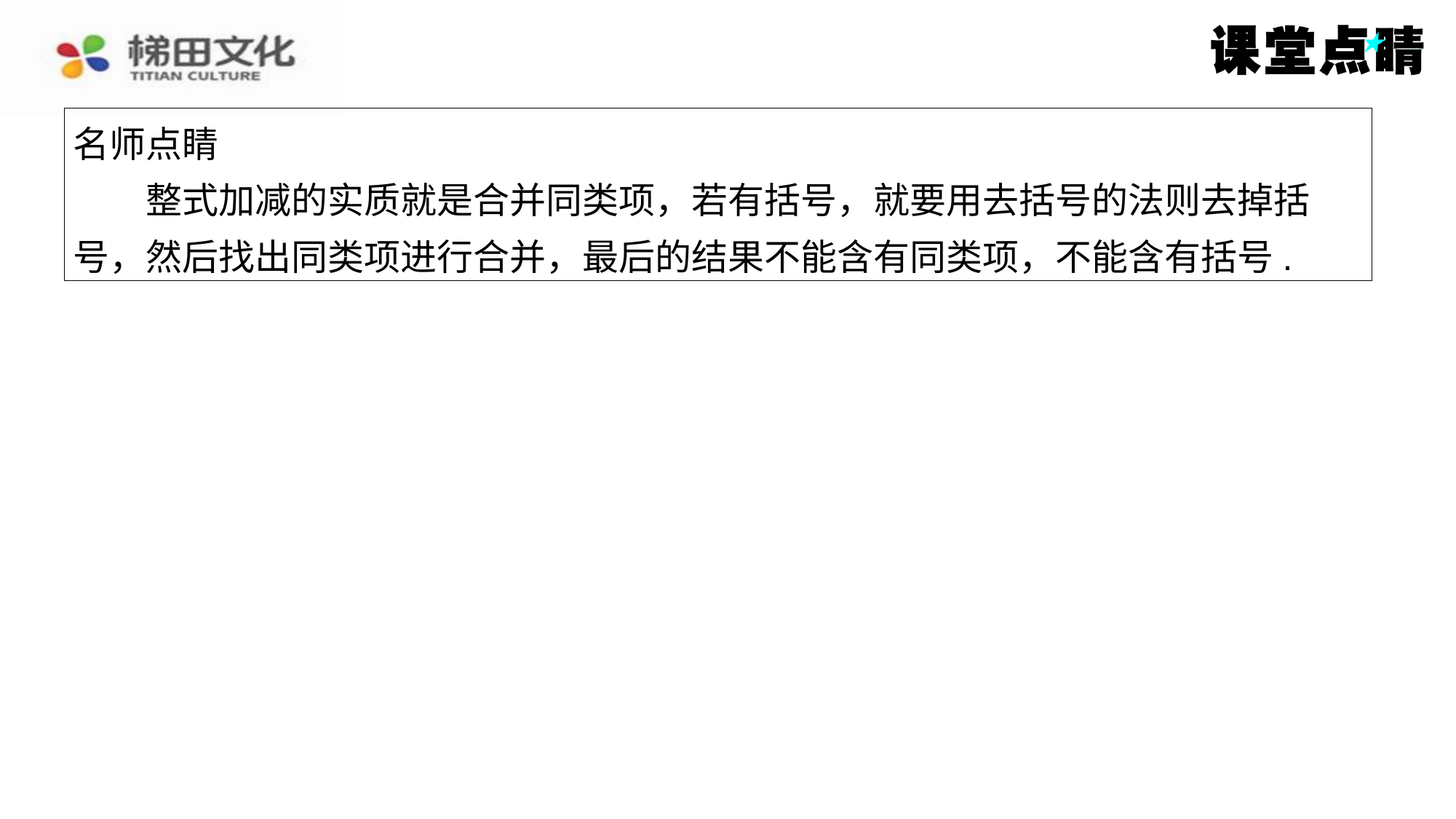

名师点睛
整式加减的实质就是合并同类项，若有括号，就要用去括号的法则去掉括
号，然后找出同类项进行合并，最后的结果不能含有同类项，不能含有括号.